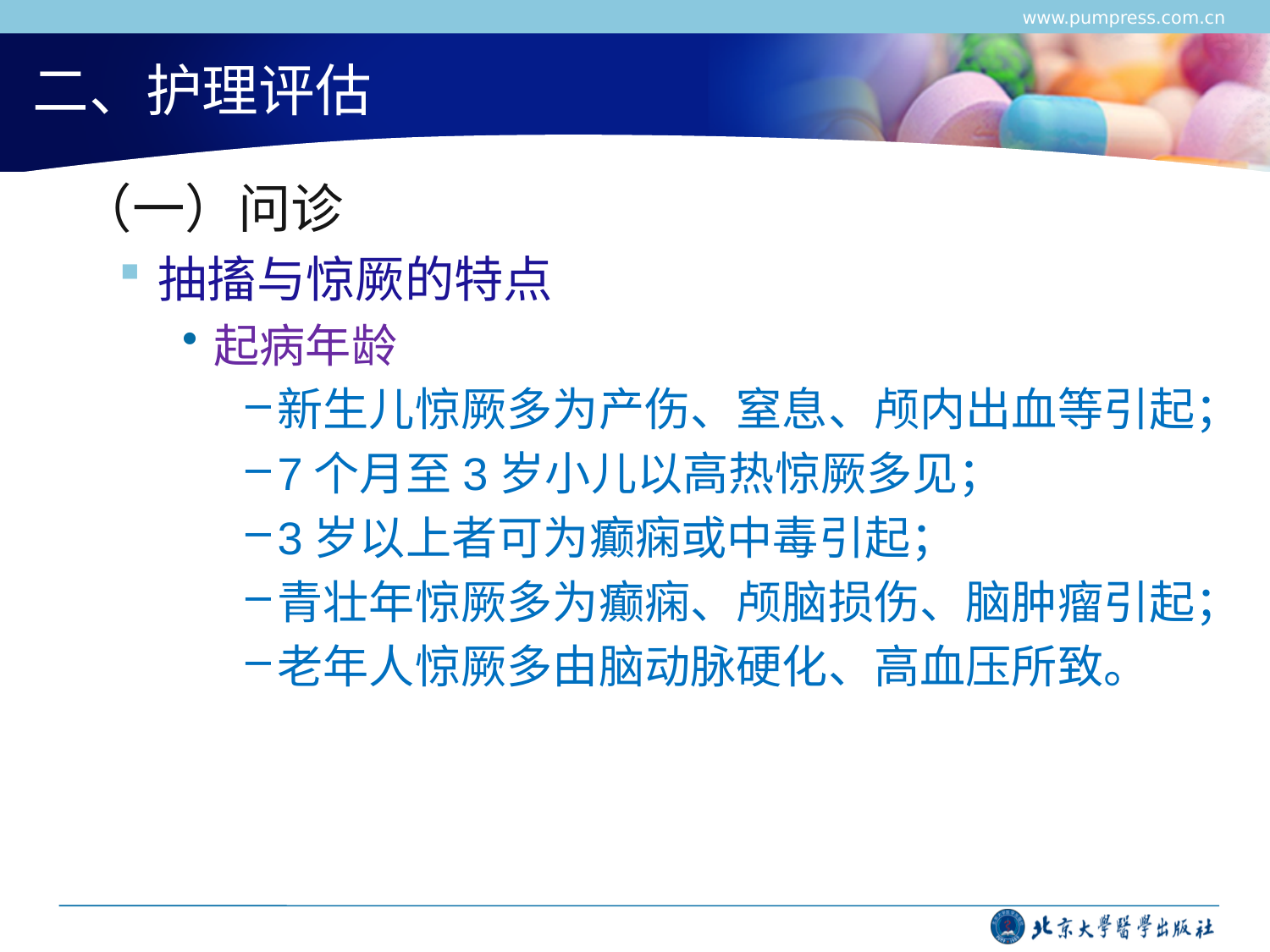

www.pumpress.com.cn
# 二、护理评估
 （一）问诊
抽搐与惊厥的特点
起病年龄
新生儿惊厥多为产伤、窒息、颅内出血等引起；
7个月至3岁小儿以高热惊厥多见；
3岁以上者可为癫痫或中毒引起；
青壮年惊厥多为癫痫、颅脑损伤、脑肿瘤引起；
老年人惊厥多由脑动脉硬化、高血压所致。